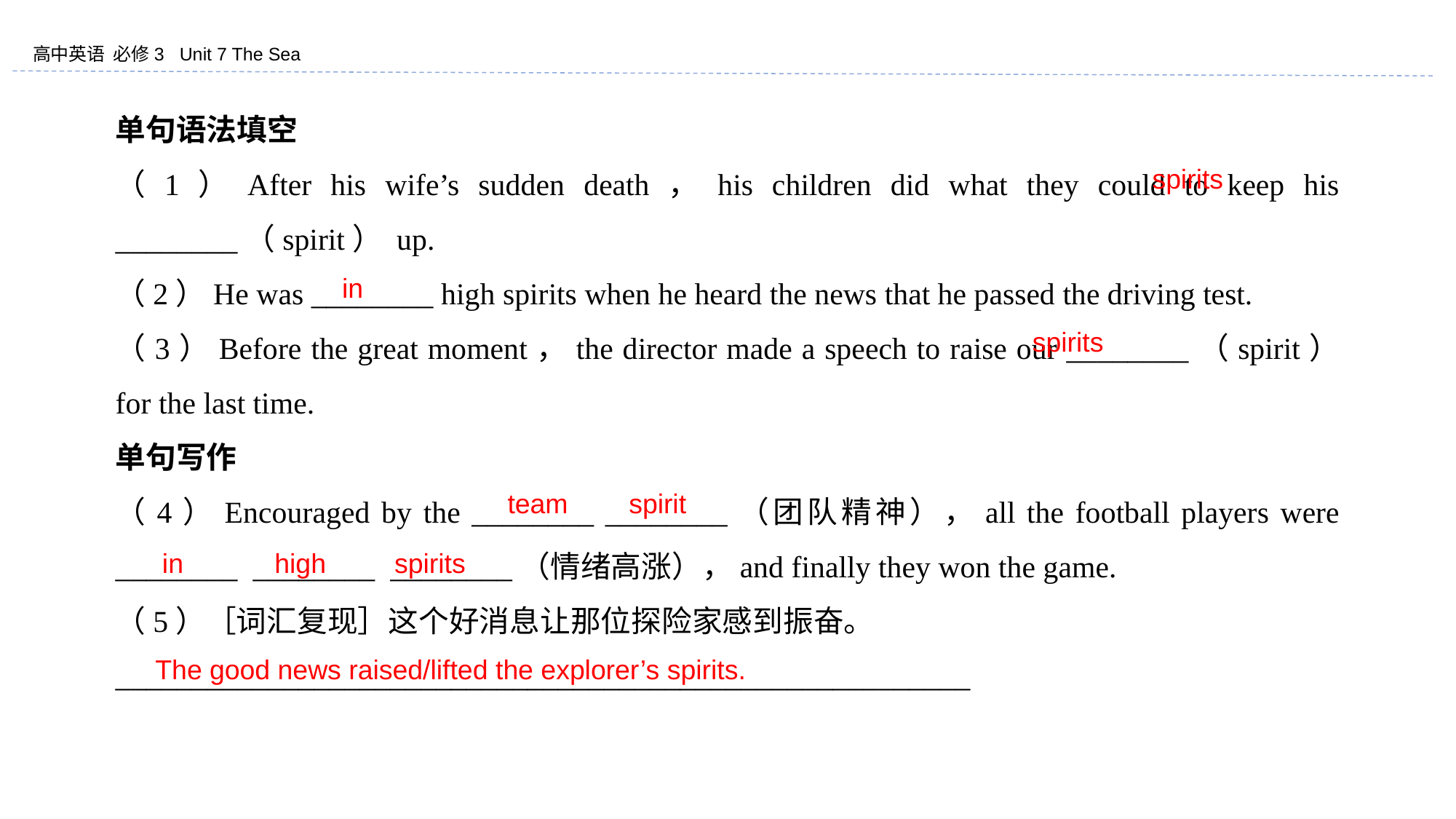

单句语法填空
（1）After his wife’s sudden death，his children did what they could to keep his ________（spirit） up.
（2）He was ________ high spirits when he heard the news that he passed the driving test.
（3）Before the great moment，the director made a speech to raise our ________（spirit） for the last time.
单句写作
（4）Encouraged by the ________ ________（团队精神），all the football players were ________  ________  ________（情绪高涨），and finally they won the game.
（5）［词汇复现］这个好消息让那位探险家感到振奋。
________________________________________________________
spirits
in
spirits
team        spirit
in            high         spirits
The good news raised/lifted the explorer’s spirits.